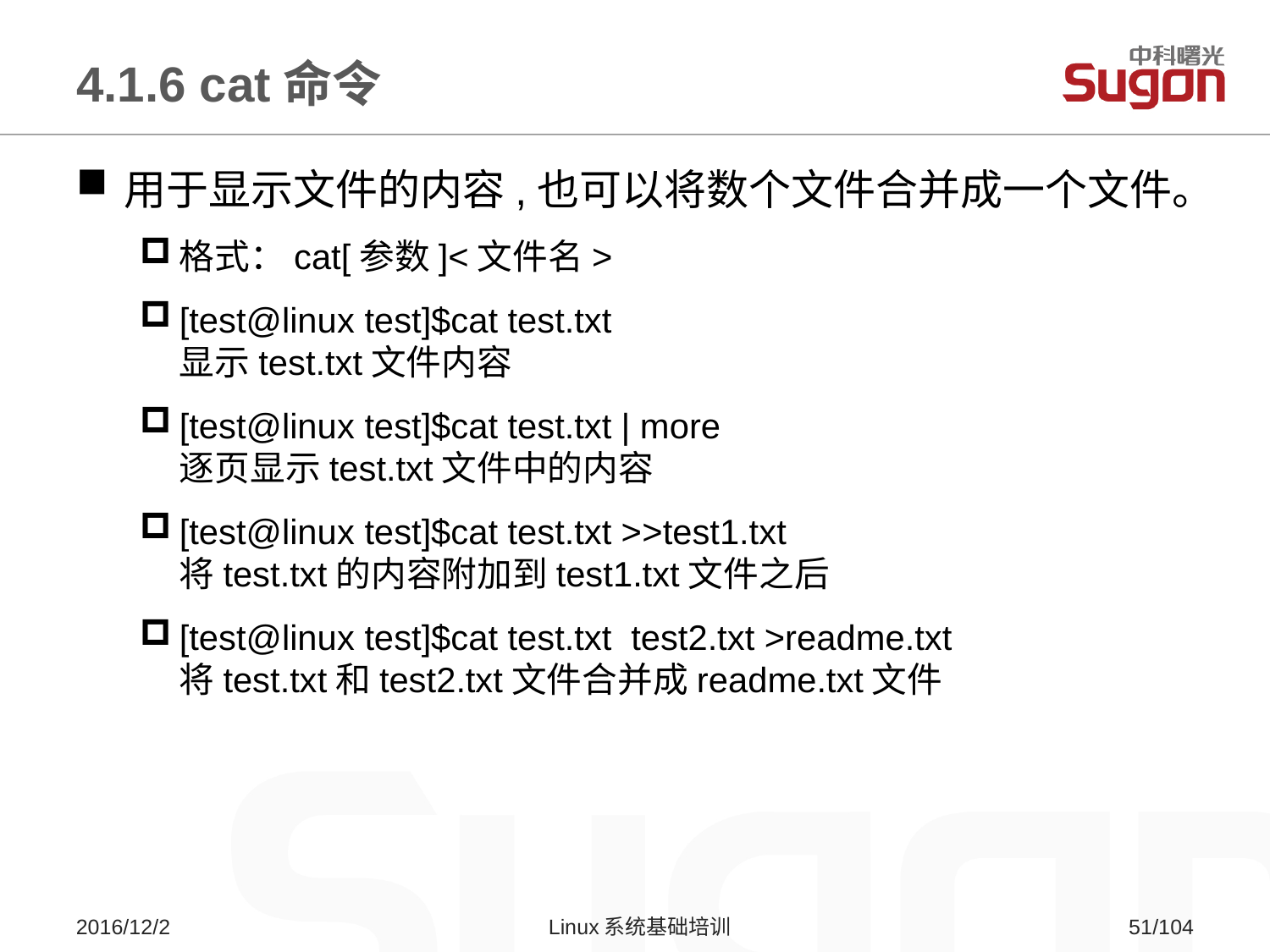

# 4.1.6 cat命令
用于显示文件的内容,也可以将数个文件合并成一个文件。
格式：cat[参数]<文件名>
[test@linux test]$cat test.txt
显示test.txt文件内容
[test@linux test]$cat test.txt | more
逐页显示test.txt文件中的内容
[test@linux test]$cat test.txt >>test1.txt
将test.txt的内容附加到test1.txt文件之后
[test@linux test]$cat test.txt  test2.txt >readme.txt　　
将test.txt和test2.txt文件合并成readme.txt文件